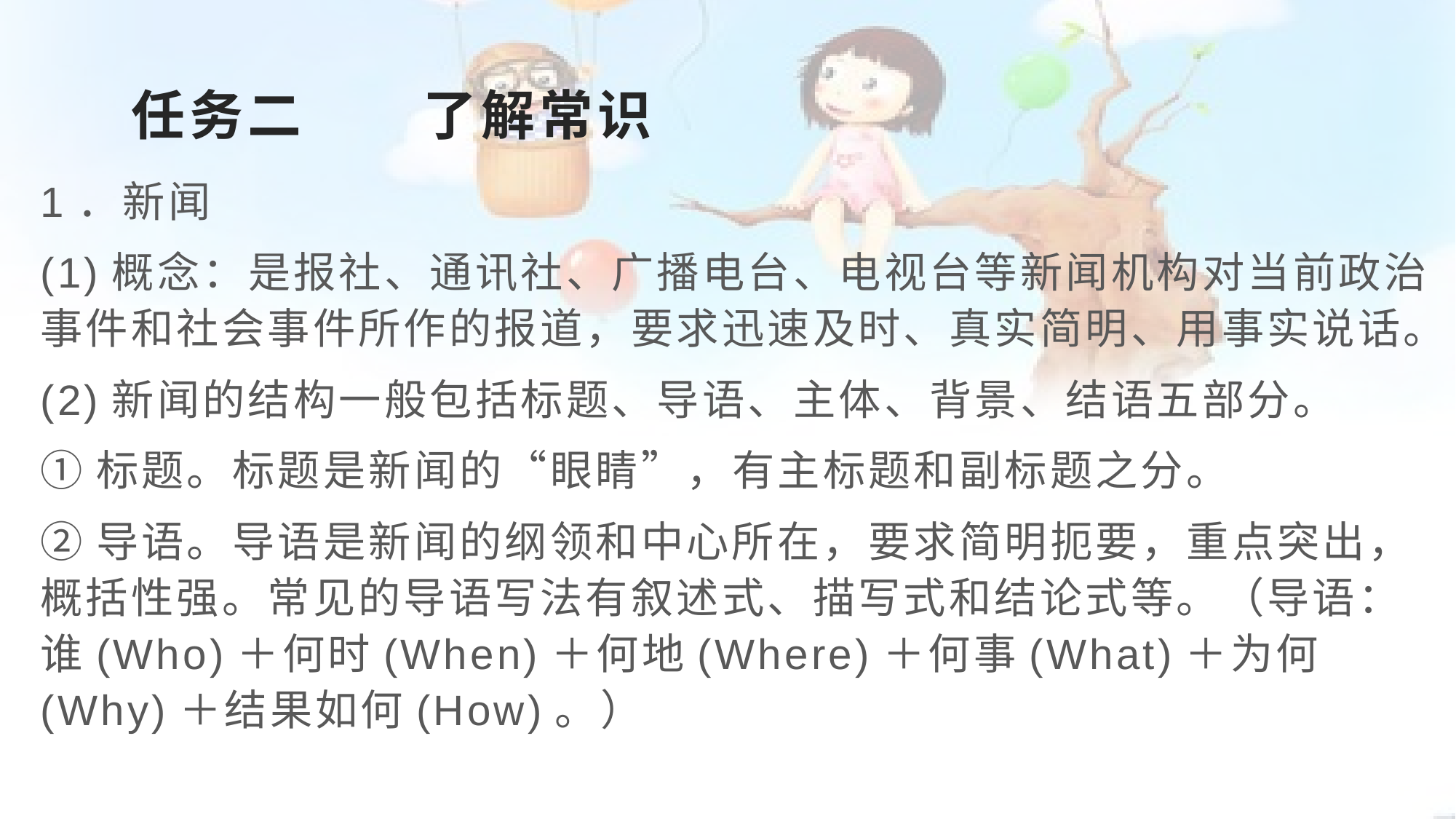

# 任务二       了解常识
1．新闻
(1)概念：是报社、通讯社、广播电台、电视台等新闻机构对当前政治事件和社会事件所作的报道，要求迅速及时、真实简明、用事实说话。
(2)新闻的结构一般包括标题、导语、主体、背景、结语五部分。
①标题。标题是新闻的“眼睛”，有主标题和副标题之分。
②导语。导语是新闻的纲领和中心所在，要求简明扼要，重点突出，概括性强。常见的导语写法有叙述式、描写式和结论式等。（导语：谁(Who)＋何时(When)＋何地(Where)＋何事(What)＋为何(Why)＋结果如何(How)。）